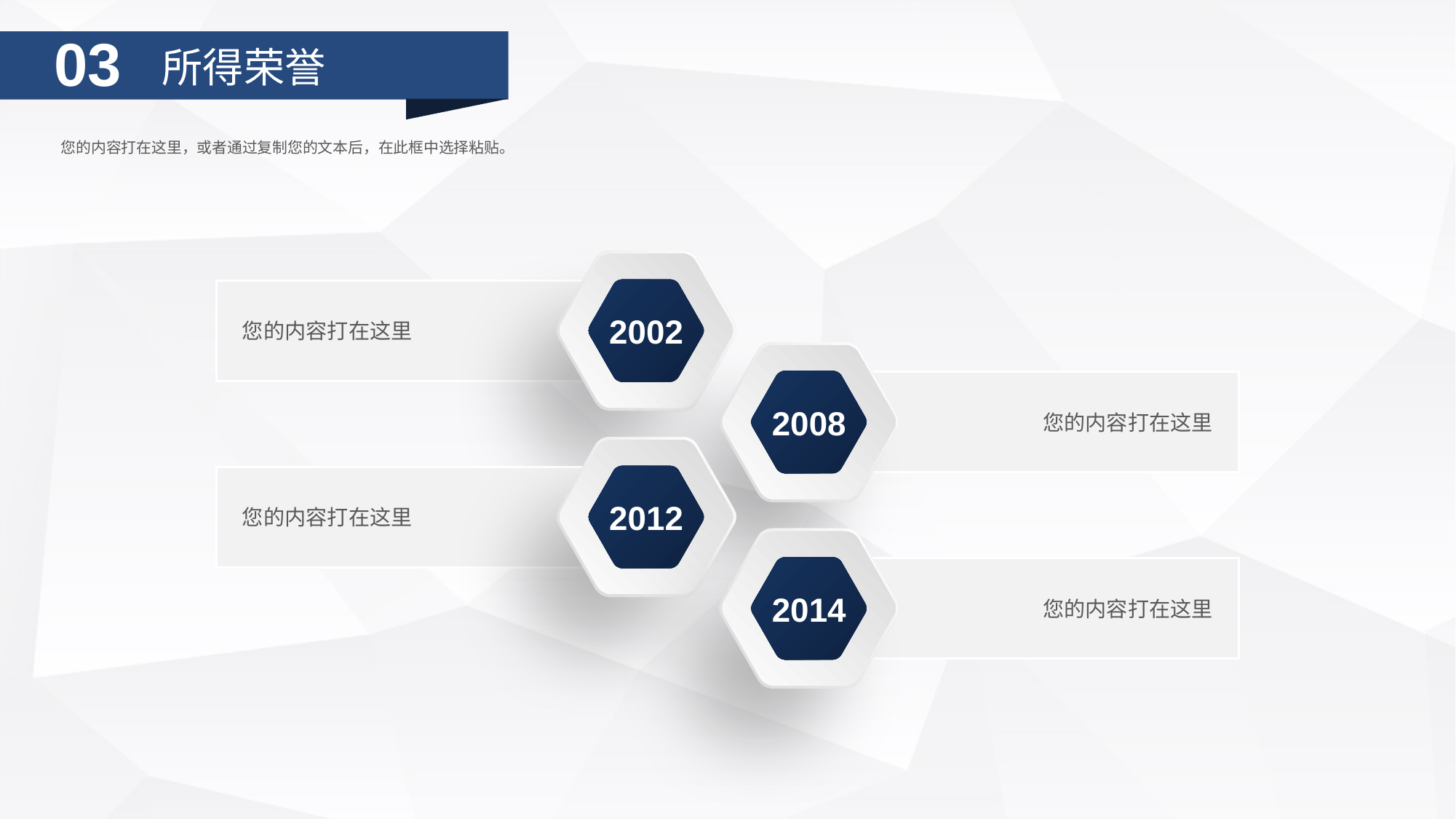

03

所得荣誉

您的内容打在这里，或者通过复制您的文本后，在此框中选择粘贴。

2002
您的内容打在这里

2008
您的内容打在这里

2012
您的内容打在这里

2014
您的内容打在这里